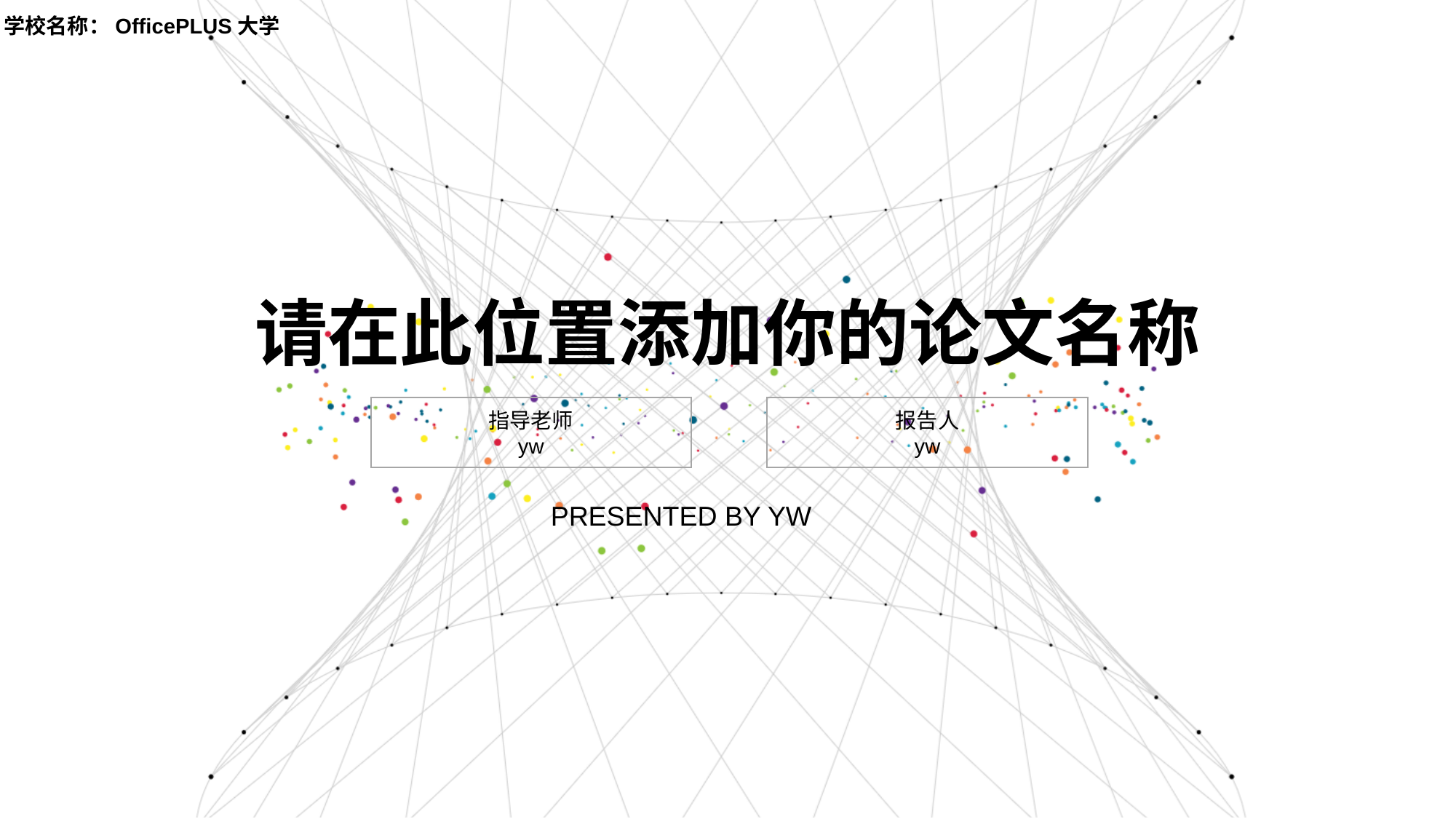

学校名称：OfficePLUS大学
请在此位置添加你的论文名称
指导老师
yw
报告人
yw
PRESENTED BY YW